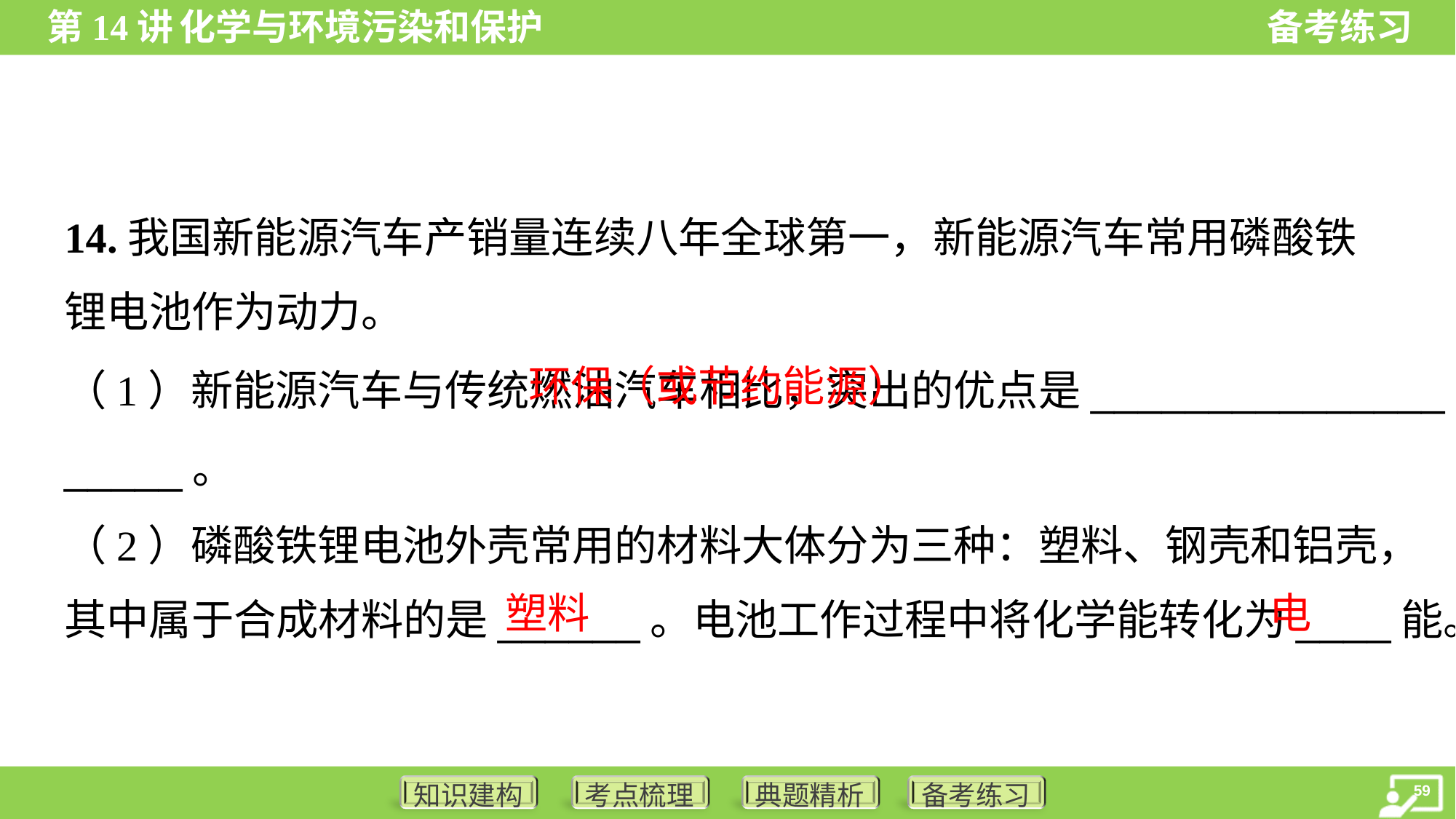

14.我国新能源汽车产销量连续八年全球第一，新能源汽车常用磷酸铁
锂电池作为动力。
                                                环保（或节约能源）
（1）新能源汽车与传统燃油汽车相比，突出的优点是_______________
_____。
（2）磷酸铁锂电池外壳常用的材料大体分为三种：塑料、钢壳和铝壳，
其中属于合成材料的是______。电池工作过程中将化学能转化为____能。
塑料
电